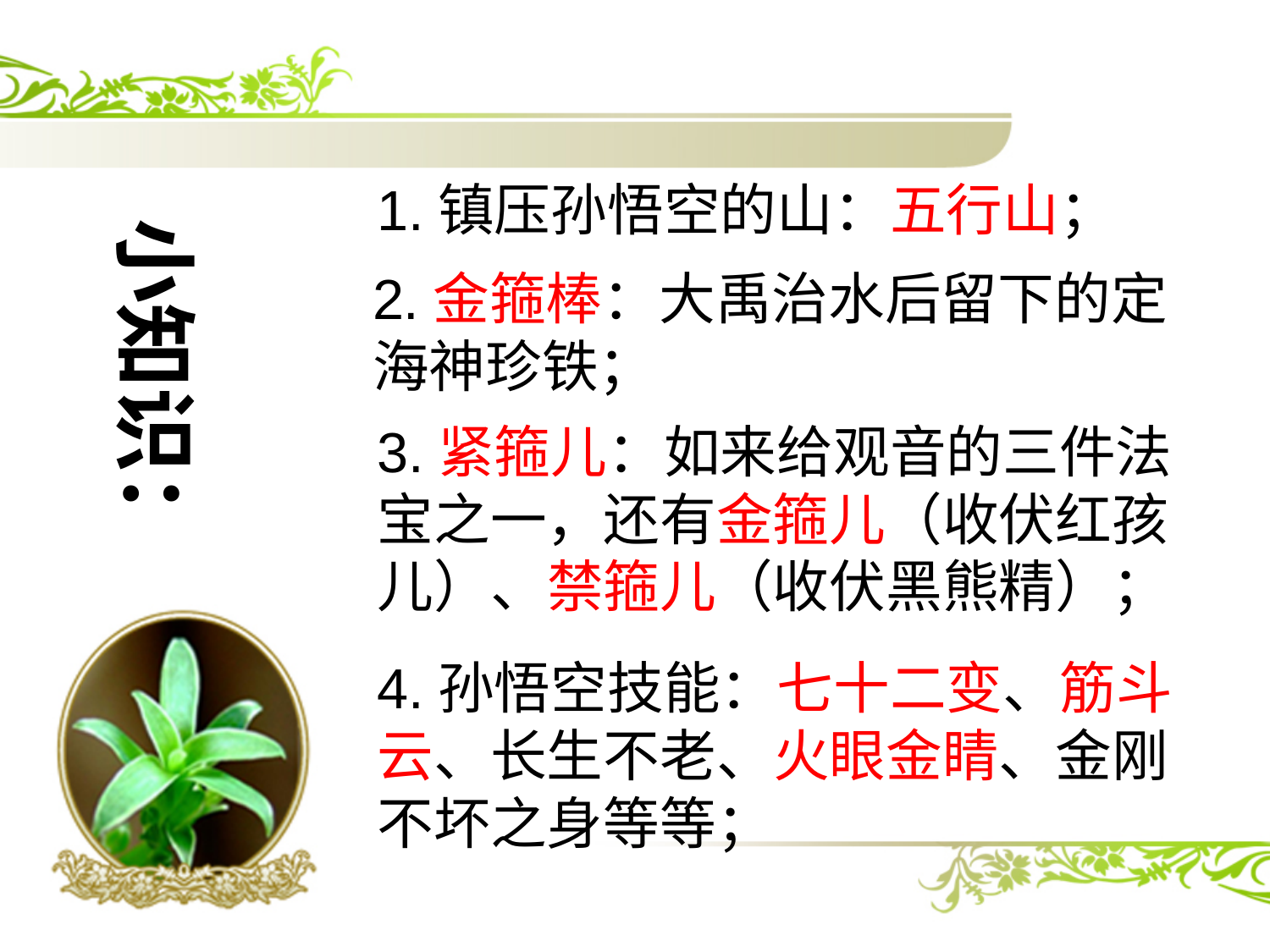

1.镇压孙悟空的山：五行山；
小知识：
2.金箍棒：大禹治水后留下的定海神珍铁；
3.紧箍儿：如来给观音的三件法宝之一，还有金箍儿（收伏红孩儿）、禁箍儿（收伏黑熊精）；
4.孙悟空技能：七十二变、筋斗云、长生不老、火眼金睛、金刚不坏之身等等；